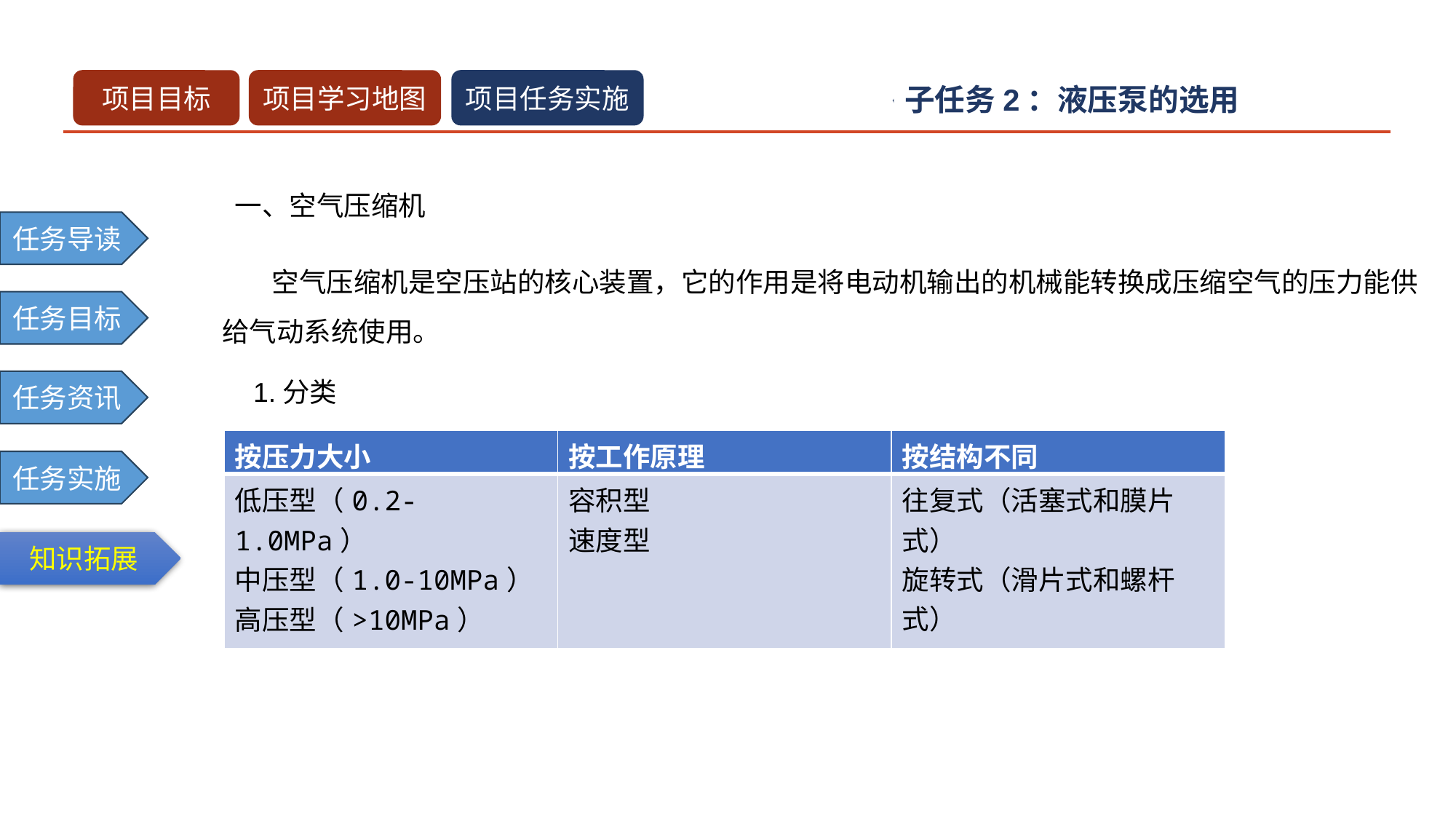

子任务2：液压泵的选用
一、空气压缩机
       空气压缩机是空压站的核心装置，它的作用是将电动机输出的机械能转换成压缩空气的压力能供给气动系统使用。
1.分类
| 按压力大小 | 按工作原理 | 按结构不同 |
| --- | --- | --- |
| 低压型（0.2-1.0MPa） 中压型（1.0-10MPa） 高压型（>10MPa） | 容积型 速度型 | 往复式（活塞式和膜片式） 旋转式（滑片式和螺杆式） |